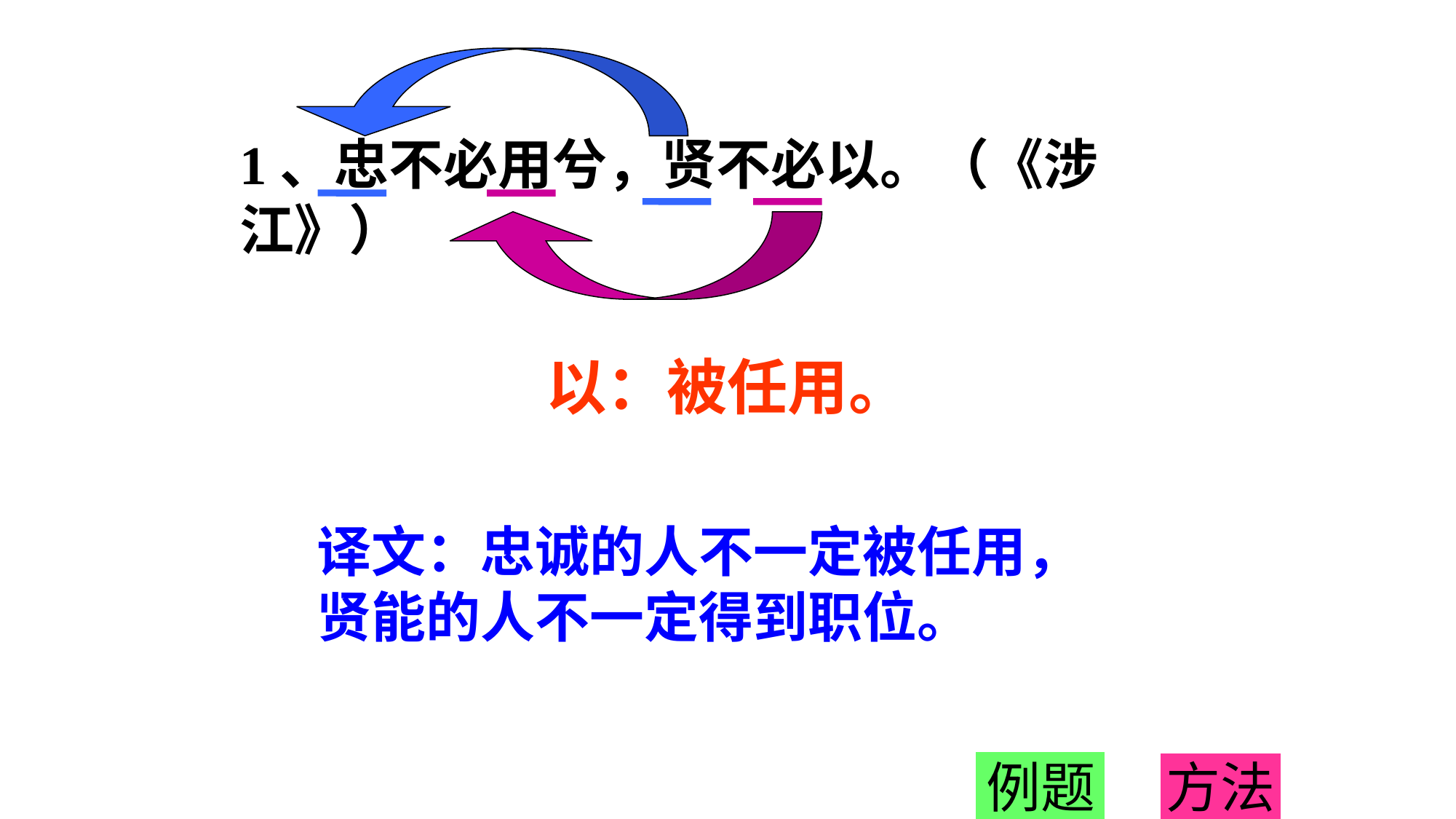

1、忠不必用兮，贤不必以。（《涉江》）

以：被任用。

译文：忠诚的人不一定被任用，
贤能的人不一定得到职位。
例题

方法